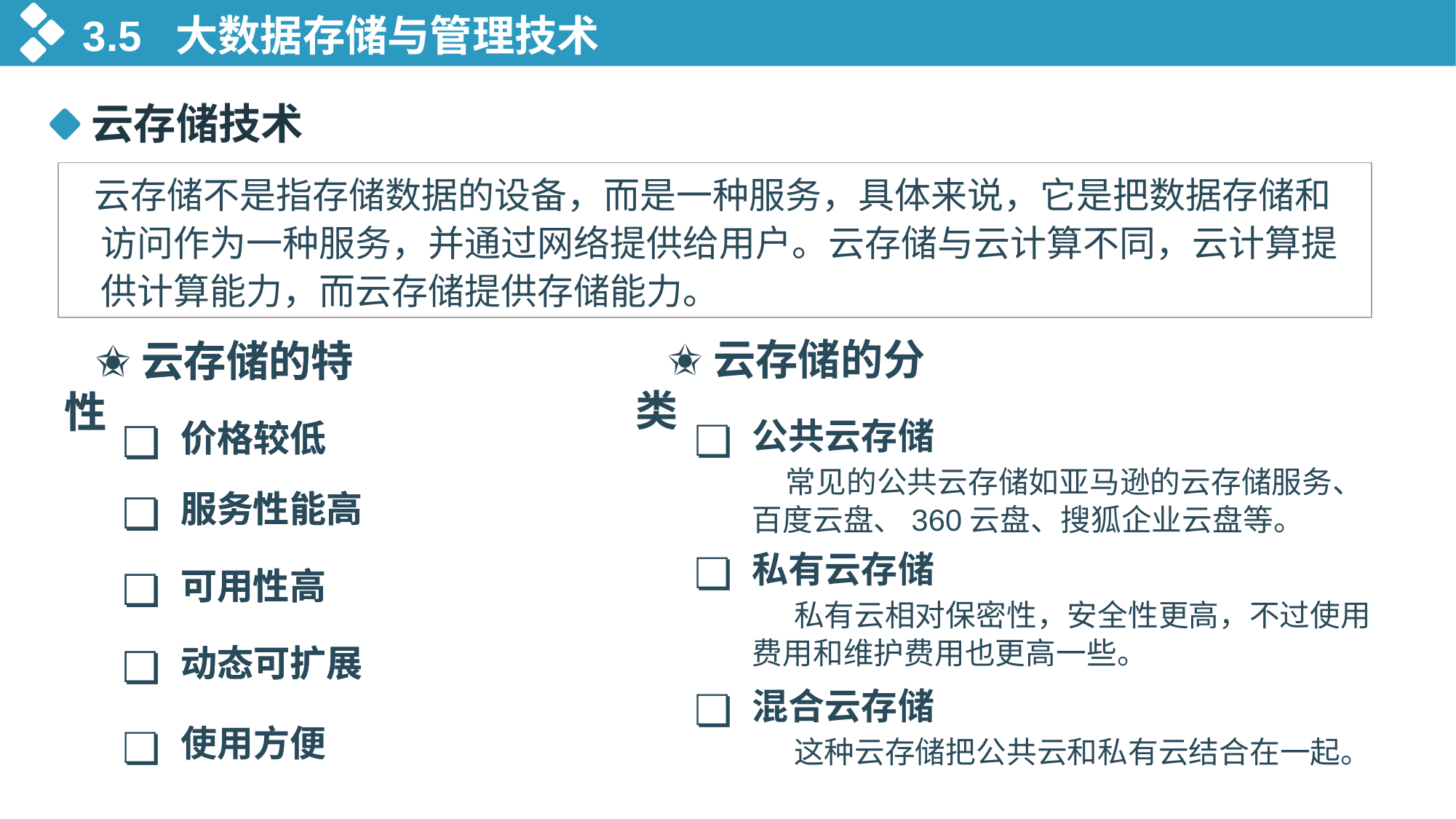

3.5  大数据存储与管理技术
云存储技术

  云存储不是指存储数据的设备，而是一种服务，具体来说，它是把数据存储和访问作为一种服务，并通过网络提供给用户。云存储与云计算不同，云计算提供计算能力，而云存储提供存储能力。
✬云存储的分类
✬云存储的特性
✬云存储的特性
❏
公共云存储
   常见的公共云存储如亚马逊的云存储服务、百度云盘、360云盘、搜狐企业云盘等。
❏
价格较低
❏
价格较低
❏
服务性能高
❏
服务性能高
❏
私有云存储
    私有云相对保密性，安全性更高，不过使用费用和维护费用也更高一些。
❏
可用性高
❏
可用性高
❏
动态可扩展
❏
动态可扩展
❏
混合云存储
    这种云存储把公共云和私有云结合在一起。
❏
使用方便